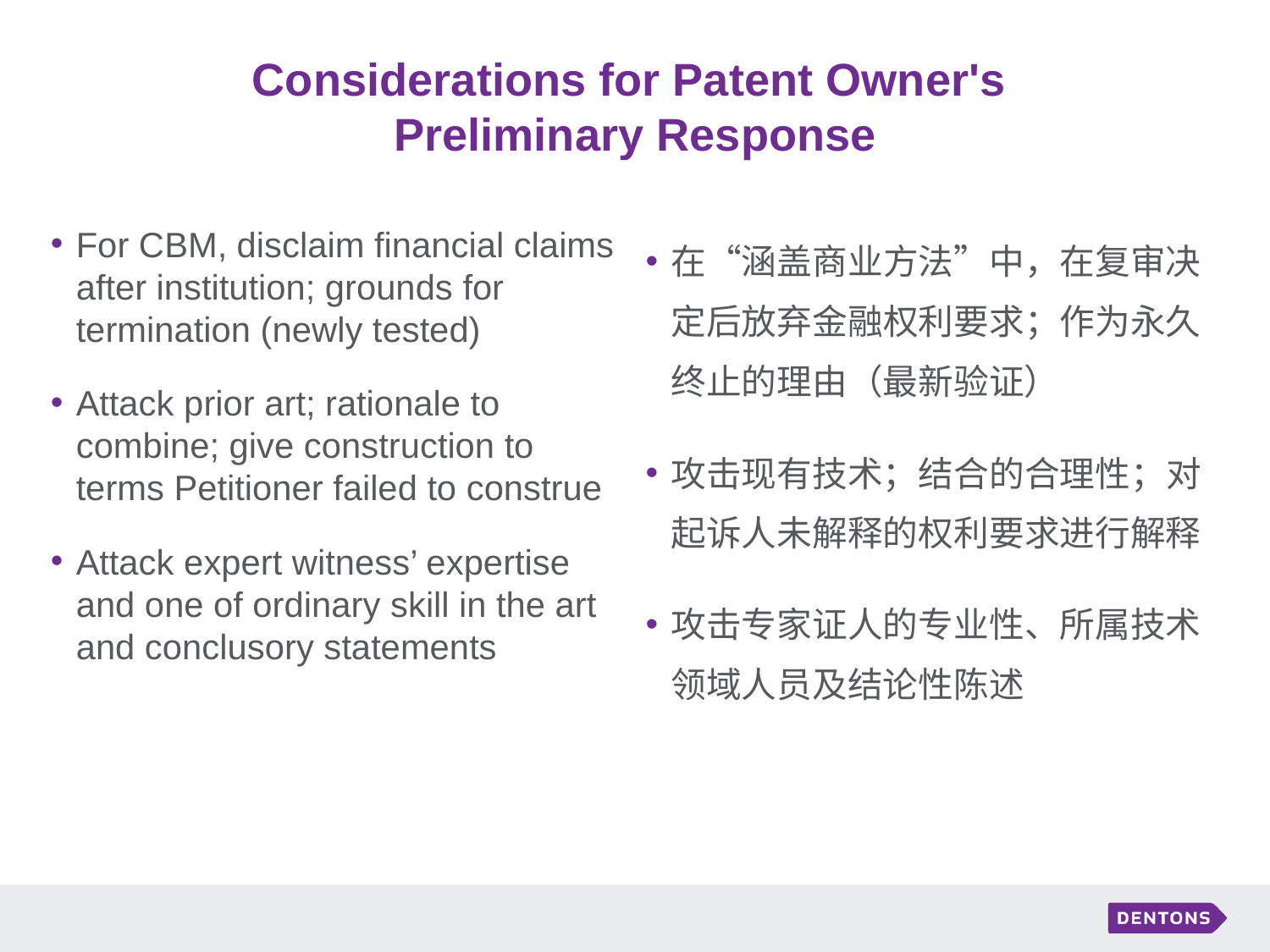

# Considerations for Patent Owner's Preliminary Response
For CBM, disclaim financial claims after institution; grounds for termination (newly tested)
Attack prior art; rationale to combine; give construction to terms Petitioner failed to construe
Attack expert witness’ expertise and one of ordinary skill in the art and conclusory statements

在“涵盖商业方法”中，在复审决定后放弃金融权利要求；作为永久终止的理由（最新验证）
攻击现有技术；结合的合理性；对起诉人未解释的权利要求进行解释
攻击专家证人的专业性、所属技术领域人员及结论性陈述